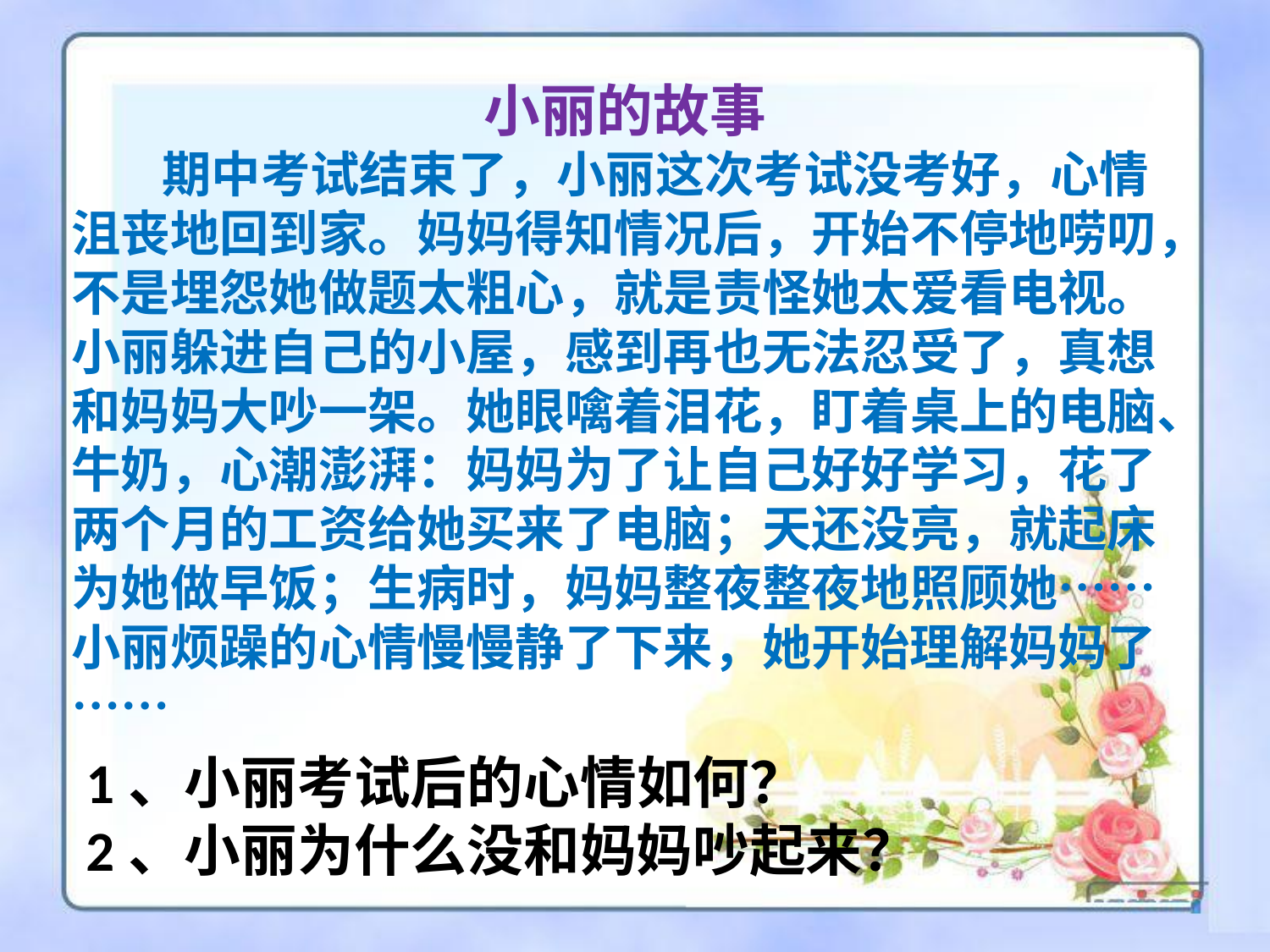

小丽的故事
       期中考试结束了，小丽这次考试没考好，心情沮丧地回到家。妈妈得知情况后，开始不停地唠叨，不是埋怨她做题太粗心，就是责怪她太爱看电视。小丽躲进自己的小屋，感到再也无法忍受了，真想和妈妈大吵一架。她眼噙着泪花，盯着桌上的电脑、牛奶，心潮澎湃：妈妈为了让自己好好学习，花了两个月的工资给她买来了电脑；天还没亮，就起床为她做早饭；生病时，妈妈整夜整夜地照顾她……小丽烦躁的心情慢慢静了下来，她开始理解妈妈了……
1、小丽考试后的心情如何？
2、小丽为什么没和妈妈吵起来？